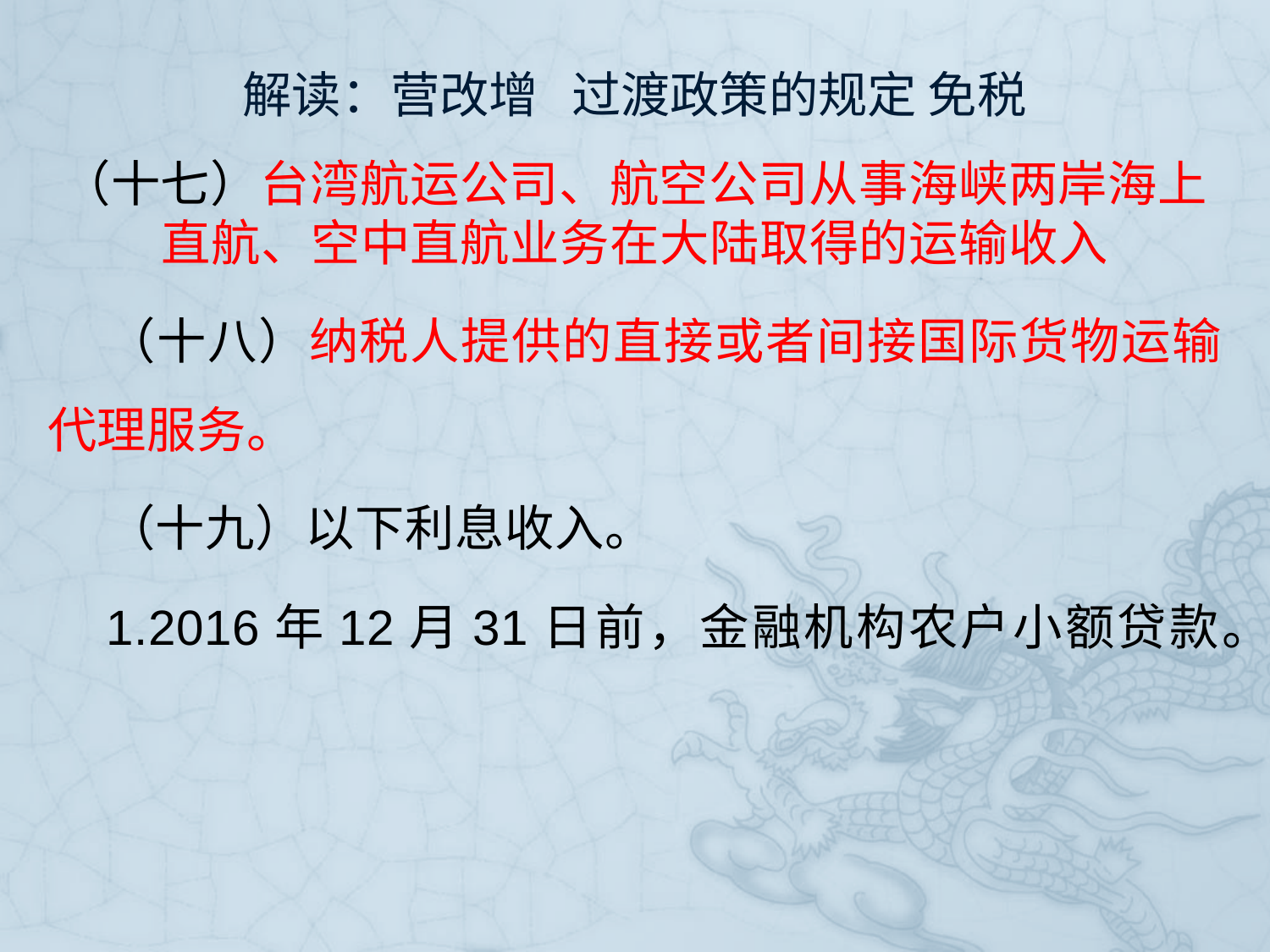

# 解读：营改增   过渡政策的规定 免税
（十七）台湾航运公司、航空公司从事海峡两岸海上直航、空中直航业务在大陆取得的运输收入
（十八）纳税人提供的直接或者间接国际货物运输代理服务。
（十九）以下利息收入。
1.2016年12月31日前，金融机构农户小额贷款。